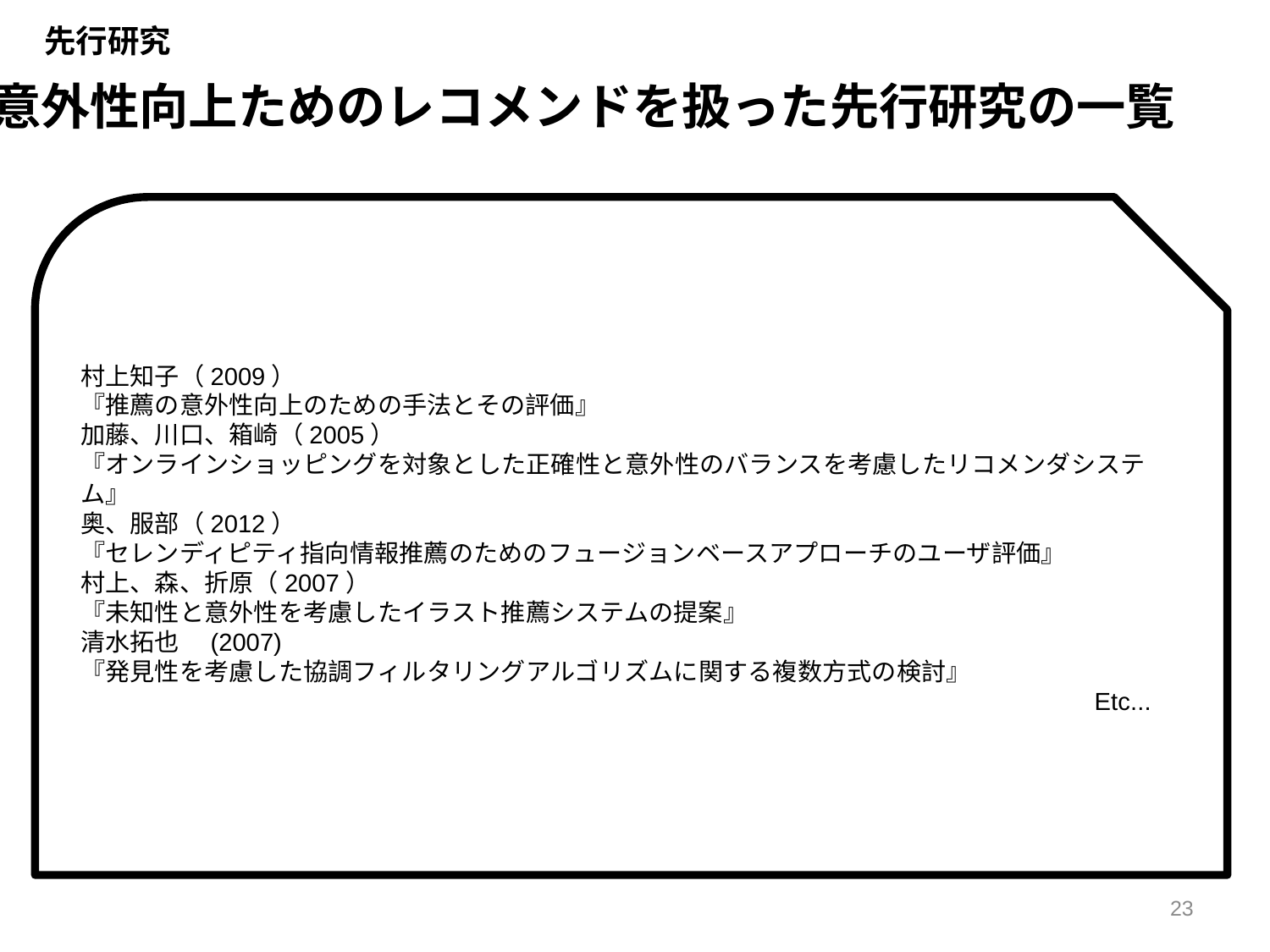

先行研究
# 意外性向上ためのレコメンドを扱った先行研究の一覧
村上知子（2009）
『推薦の意外性向上のための手法とその評価』
加藤、川口、箱崎（2005）
『オンラインショッピングを対象とした正確性と意外性のバランスを考慮したリコメンダシステム』
奥、服部（2012）
『セレンディピティ指向情報推薦のためのフュージョンベースアプローチのユーザ評価』
村上、森、折原（2007）
『未知性と意外性を考慮したイラスト推薦システムの提案』
清水拓也　(2007)
『発見性を考慮した協調フィルタリングアルゴリズムに関する複数方式の検討』
Etc...

23